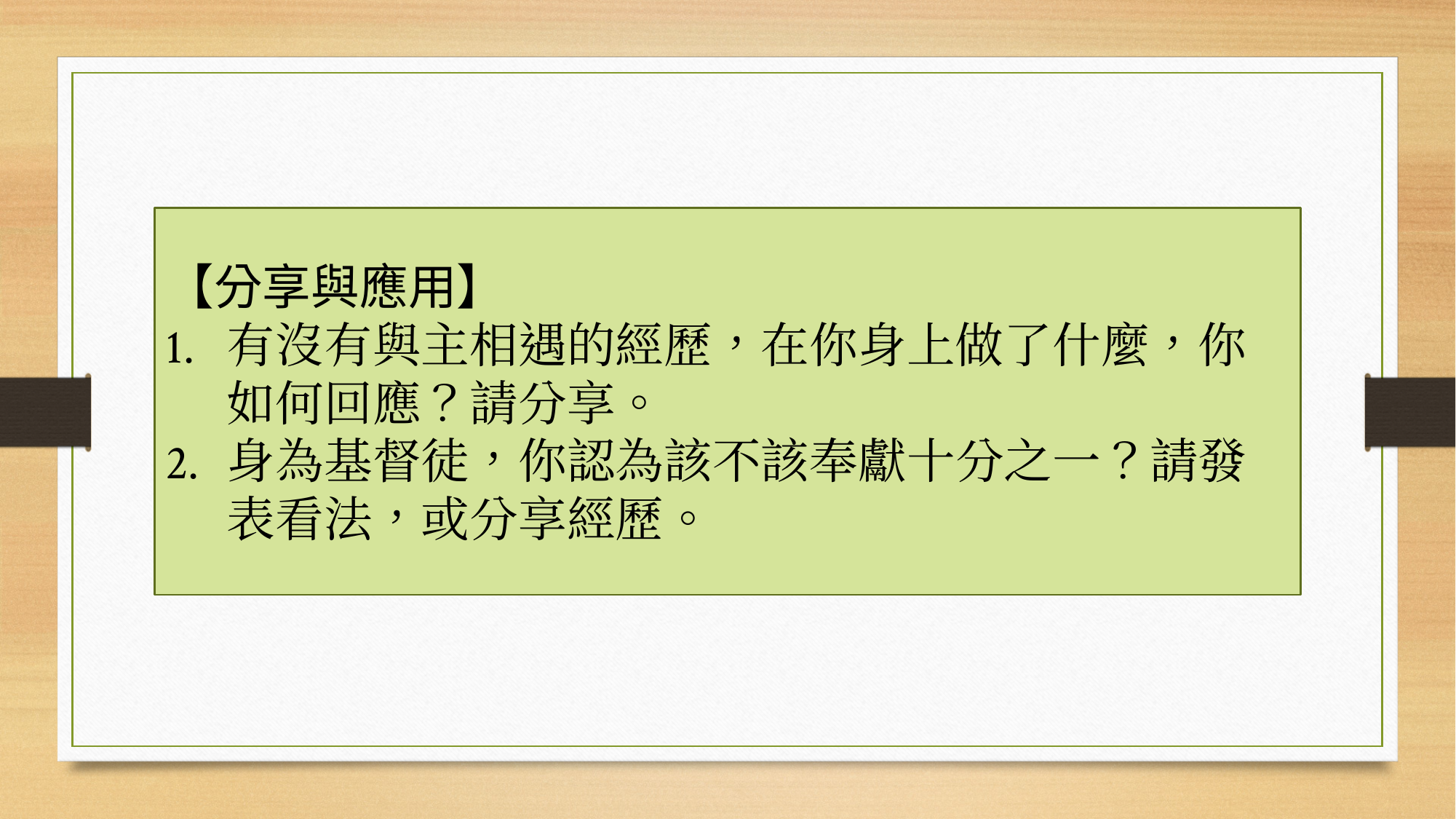

【分享與應用】
有沒有與主相遇的經歷，在你身上做了什麼，你如何回應？請分享。
身為基督徒，你認為該不該奉獻十分之一？請發表看法，或分享經歷。